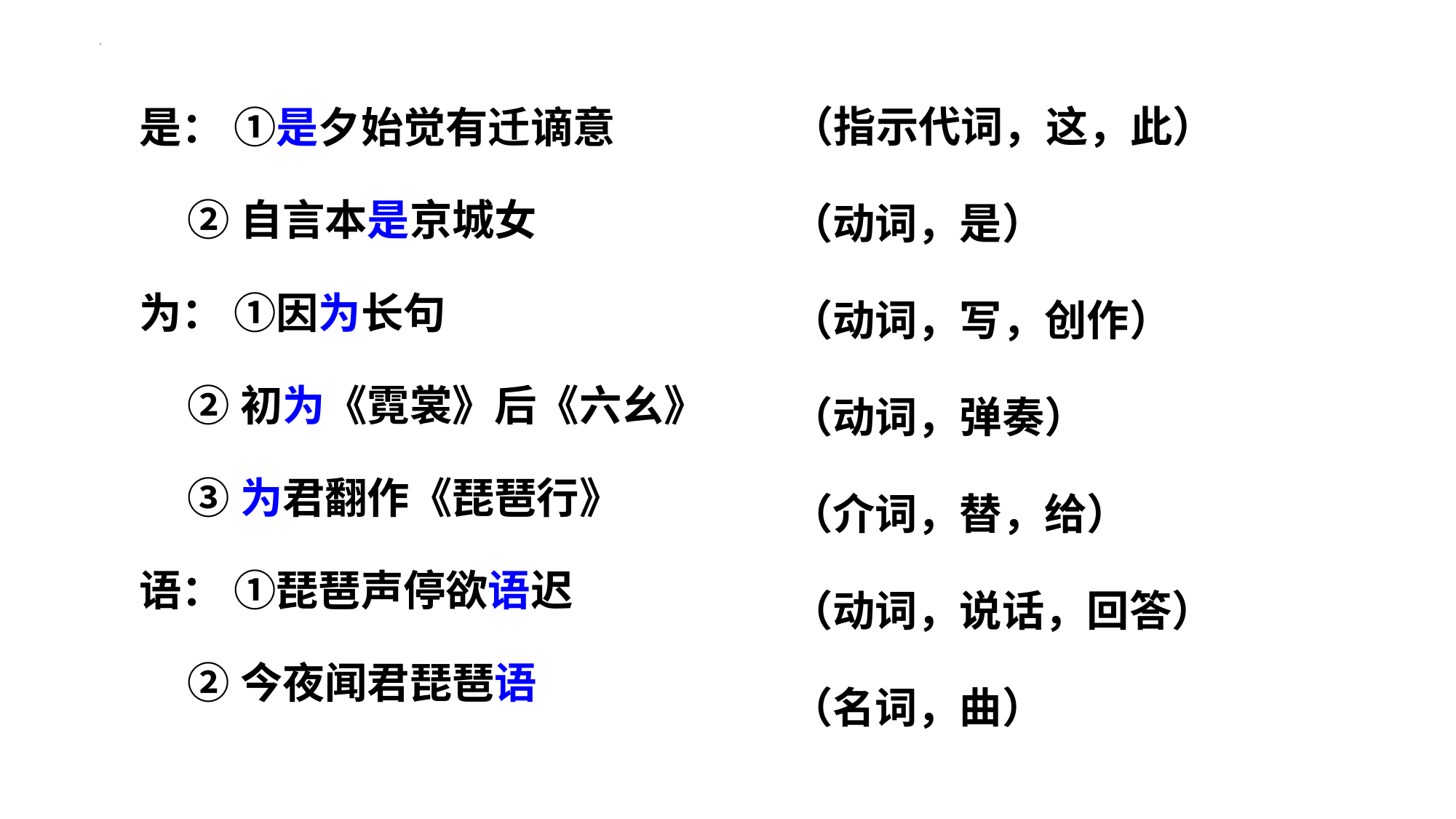

是： ①是夕始觉有迁谪意
     ②自言本是京城女
为： ①因为长句
     ②初为《霓裳》后《六幺》
     ③为君翻作《琵琶行》
语： ①琵琶声停欲语迟
     ②今夜闻君琵琶语
（指示代词，这，此）
（动词，是）
（动词，写，创作）
（动词，弹奏）
（介词，替，给）
（动词，说话，回答）
（名词，曲）